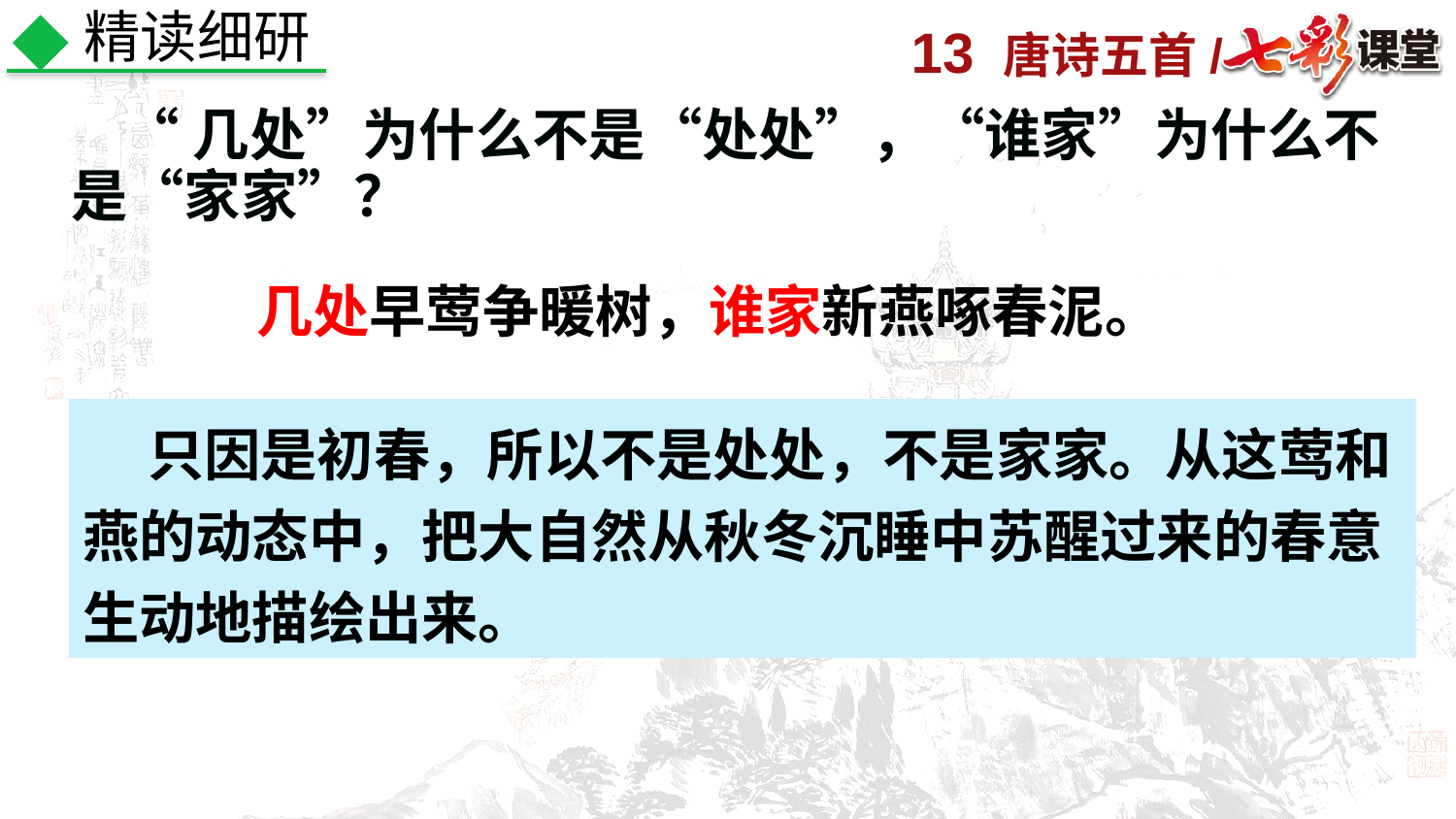

精读细研

    “几处”为什么不是“处处”，“谁家”为什么不是“家家”？
几处早莺争暖树，谁家新燕啄春泥。
    只因是初春，所以不是处处，不是家家。从这莺和燕的动态中，把大自然从秋冬沉睡中苏醒过来的春意生动地描绘出来。